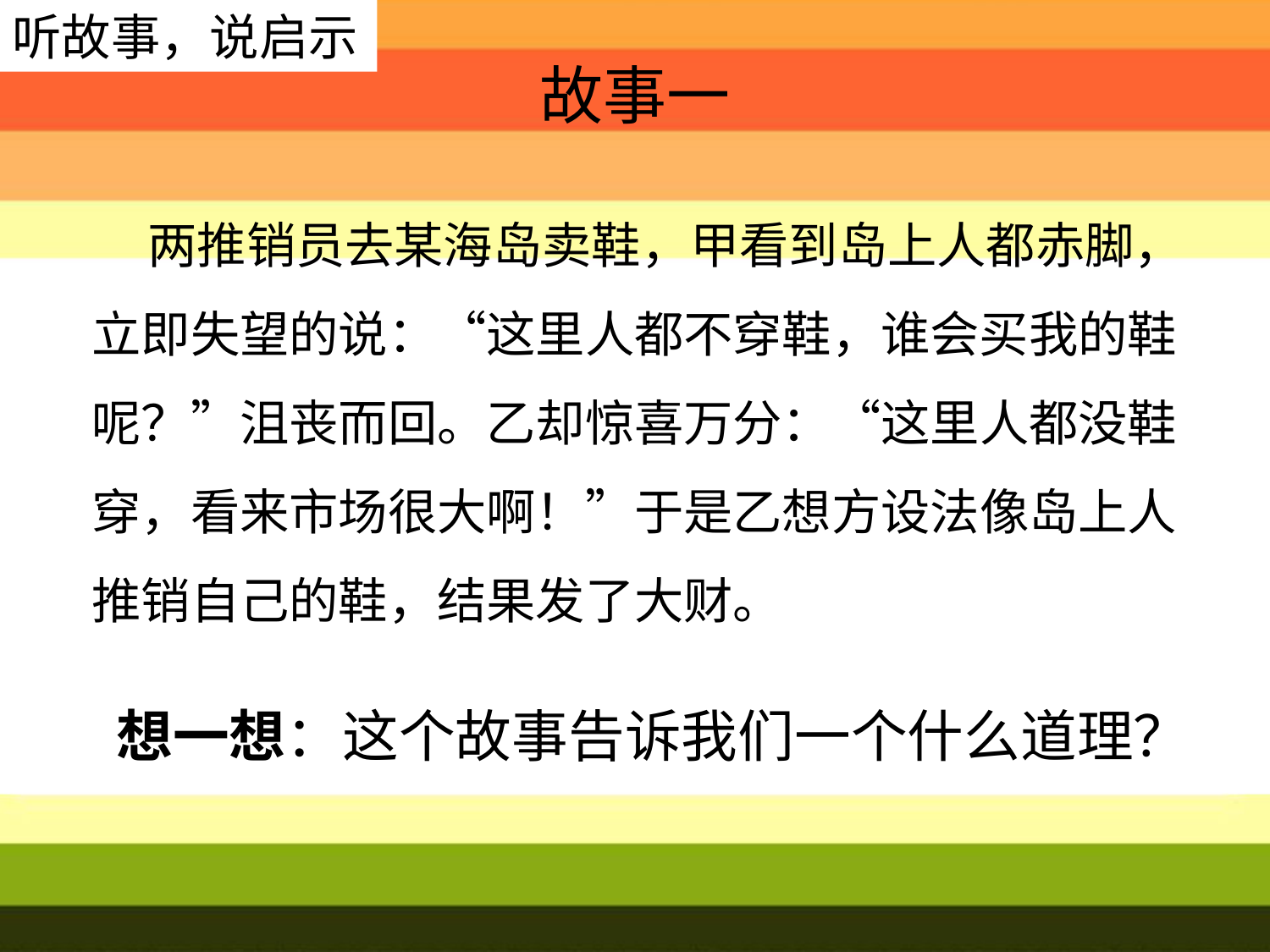

听故事，说启示
故事一
    两推销员去某海岛卖鞋，甲看到岛上人都赤脚，立即失望的说：“这里人都不穿鞋，谁会买我的鞋呢？”沮丧而回。乙却惊喜万分：“这里人都没鞋穿，看来市场很大啊！”于是乙想方设法像岛上人推销自己的鞋，结果发了大财。
想一想：这个故事告诉我们一个什么道理？